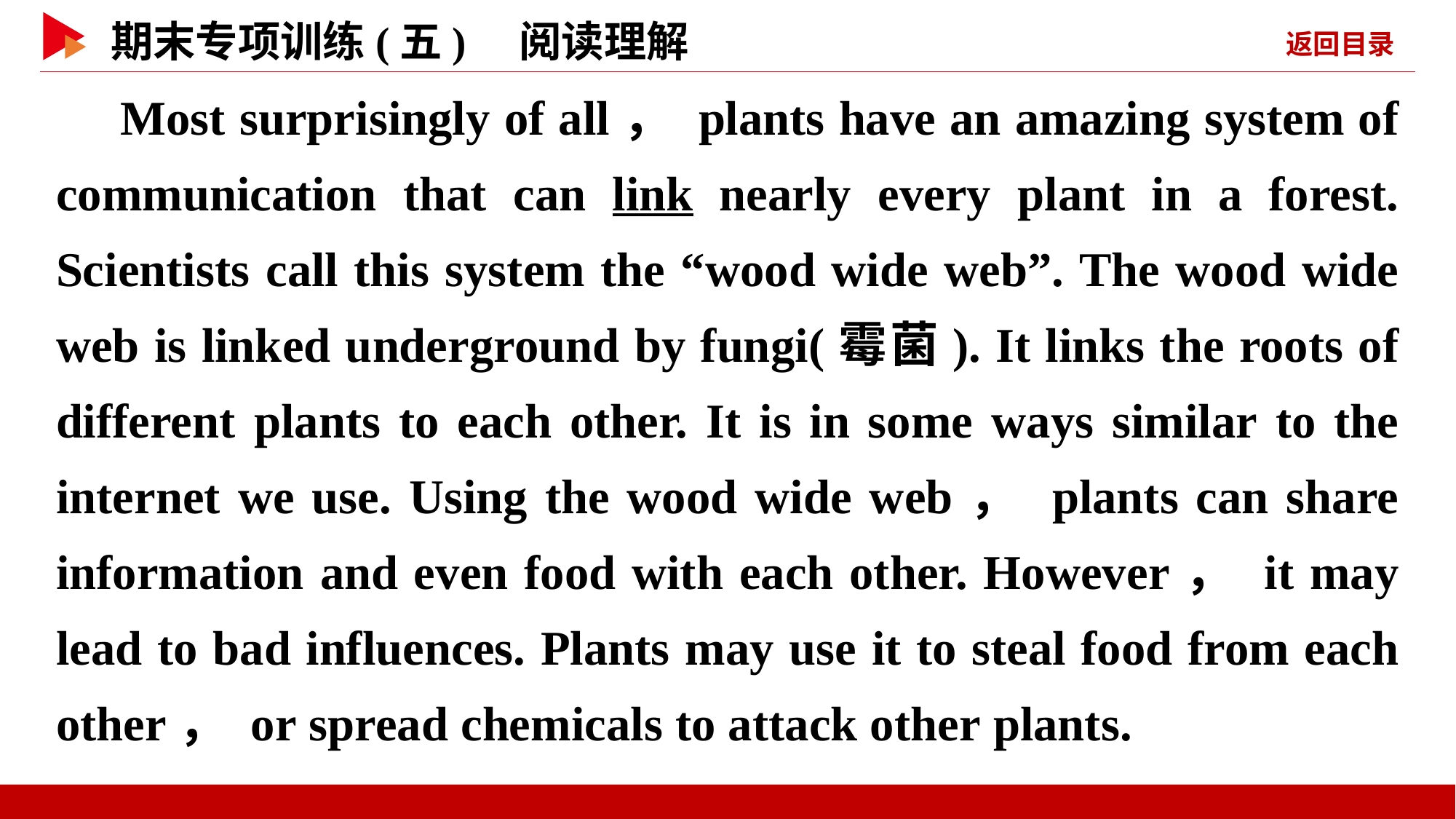

Most surprisingly of all， plants have an amazing system of communication that can link nearly every plant in a forest. Scientists call this system the “wood wide web”. The wood wide web is linked underground by fungi(霉菌). It links the roots of different plants to each other. It is in some ways similar to the internet we use. Using the wood wide web， plants can share information and even food with each other. However， it may lead to bad influences. Plants may use it to steal food from each other， or spread chemicals to attack other plants.